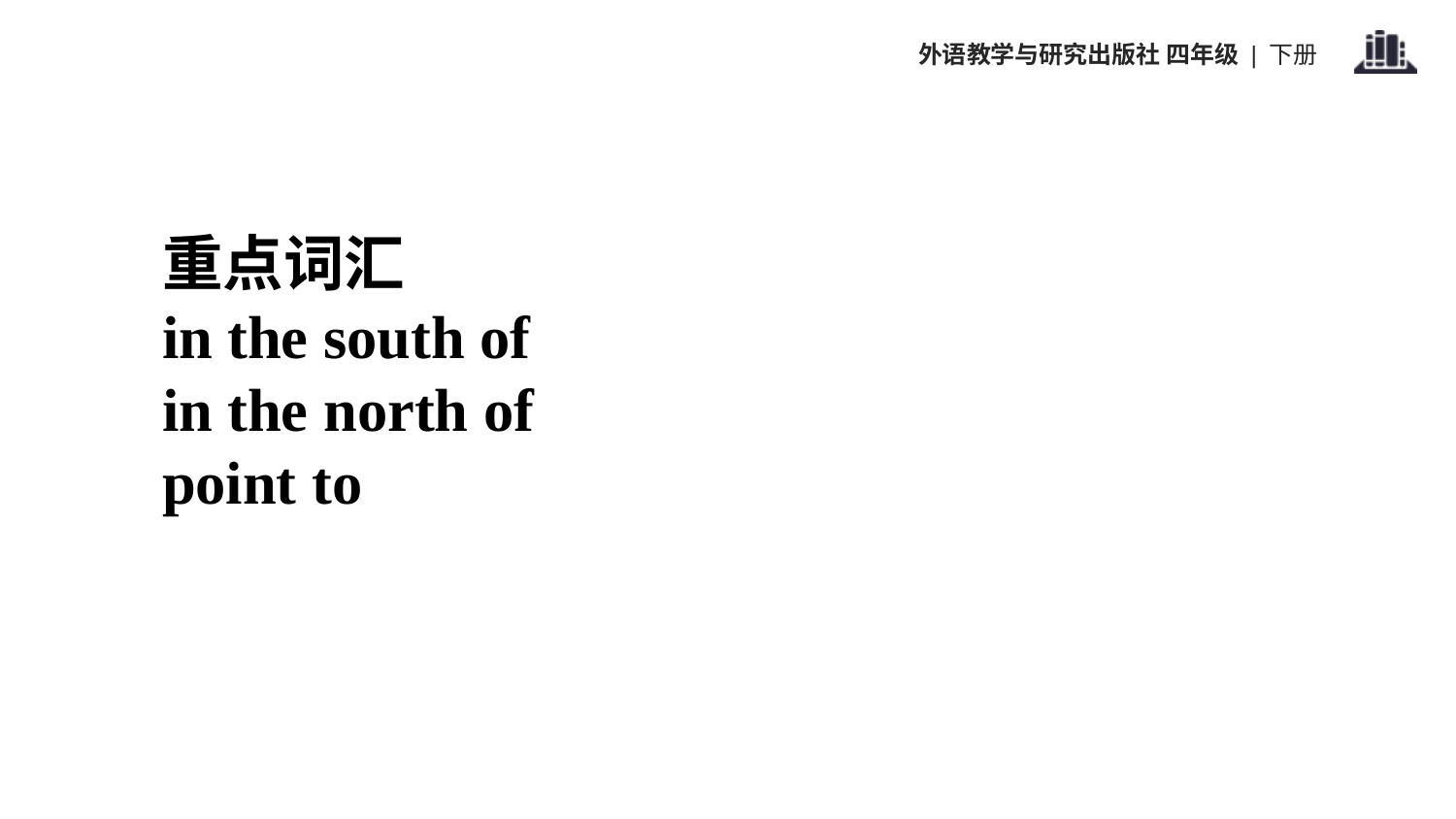

重点词汇
in the south of
in the north of
point to